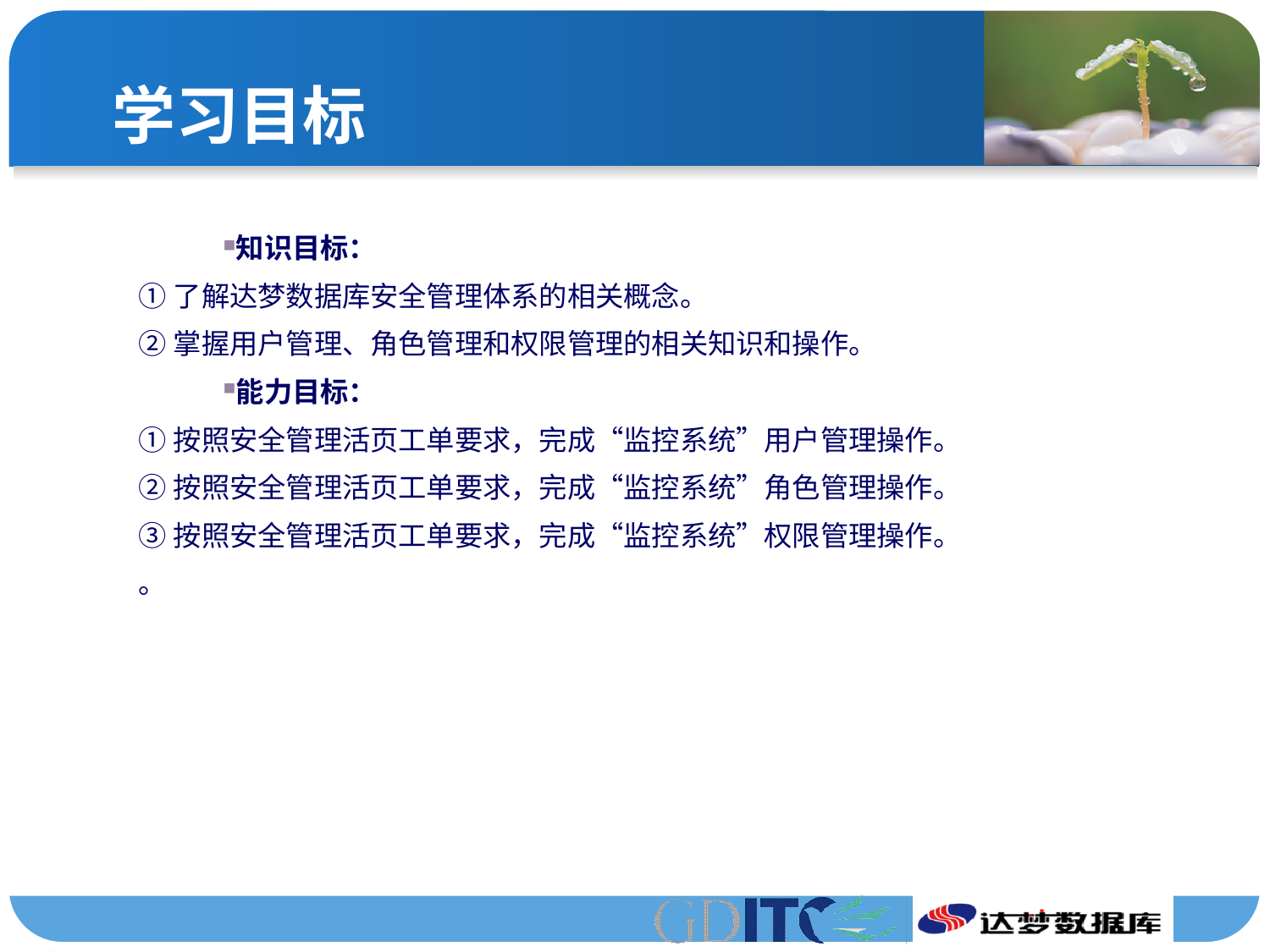

# 学习目标
知识目标：
①了解达梦数据库安全管理体系的相关概念。
②掌握用户管理、角色管理和权限管理的相关知识和操作。
能力目标：
①按照安全管理活页工单要求，完成“监控系统”用户管理操作。
②按照安全管理活页工单要求，完成“监控系统”角色管理操作。
③按照安全管理活页工单要求，完成“监控系统”权限管理操作。
。